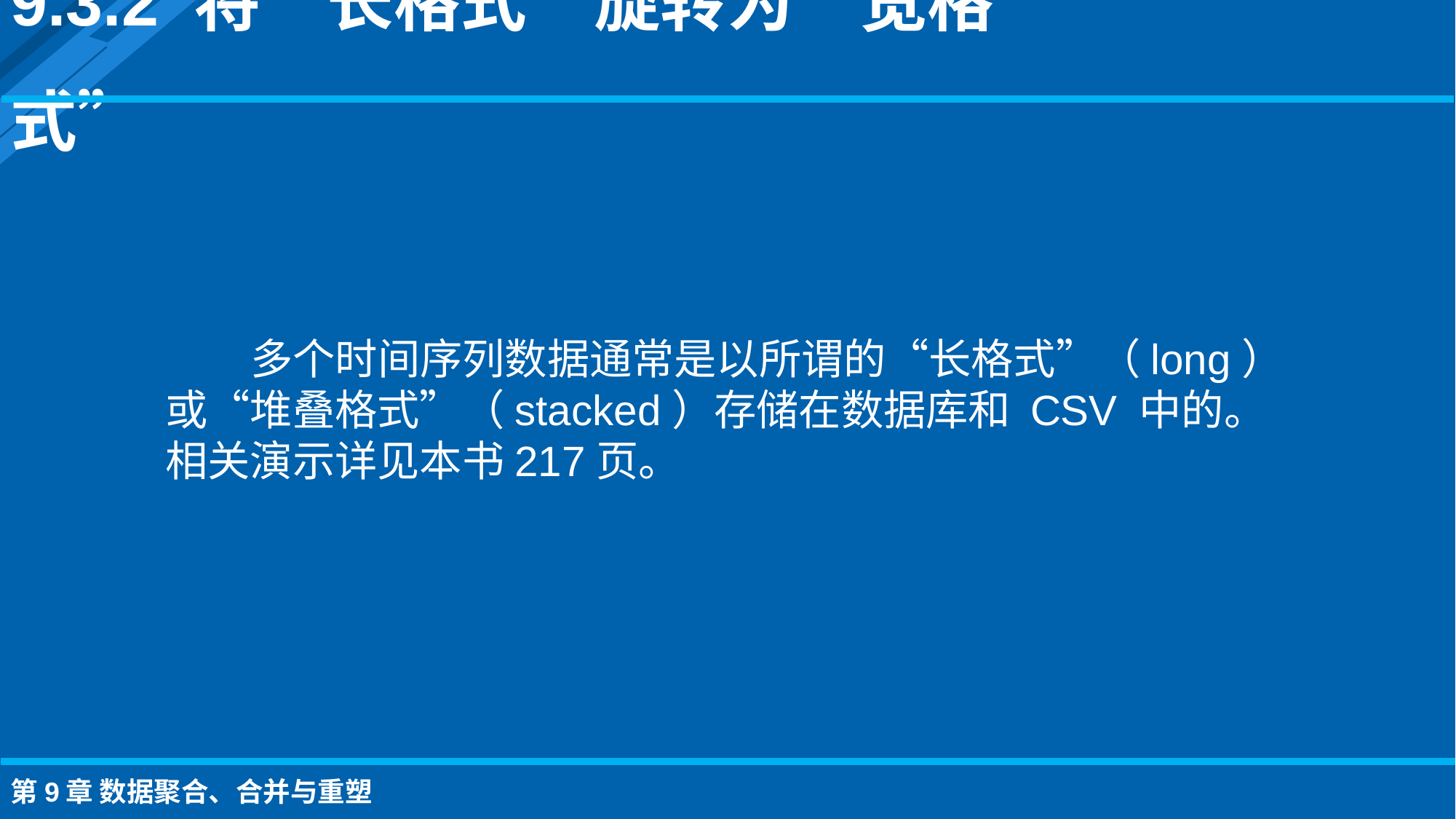

9.3.2 将“长格式”旋转为“宽格式”

多个时间序列数据通常是以所谓的“长格式”（long）或“堆叠格式”（stacked）存储在数据库和 CSV 中的。相关演示详见本书217页。
第9章 数据聚合、合并与重塑